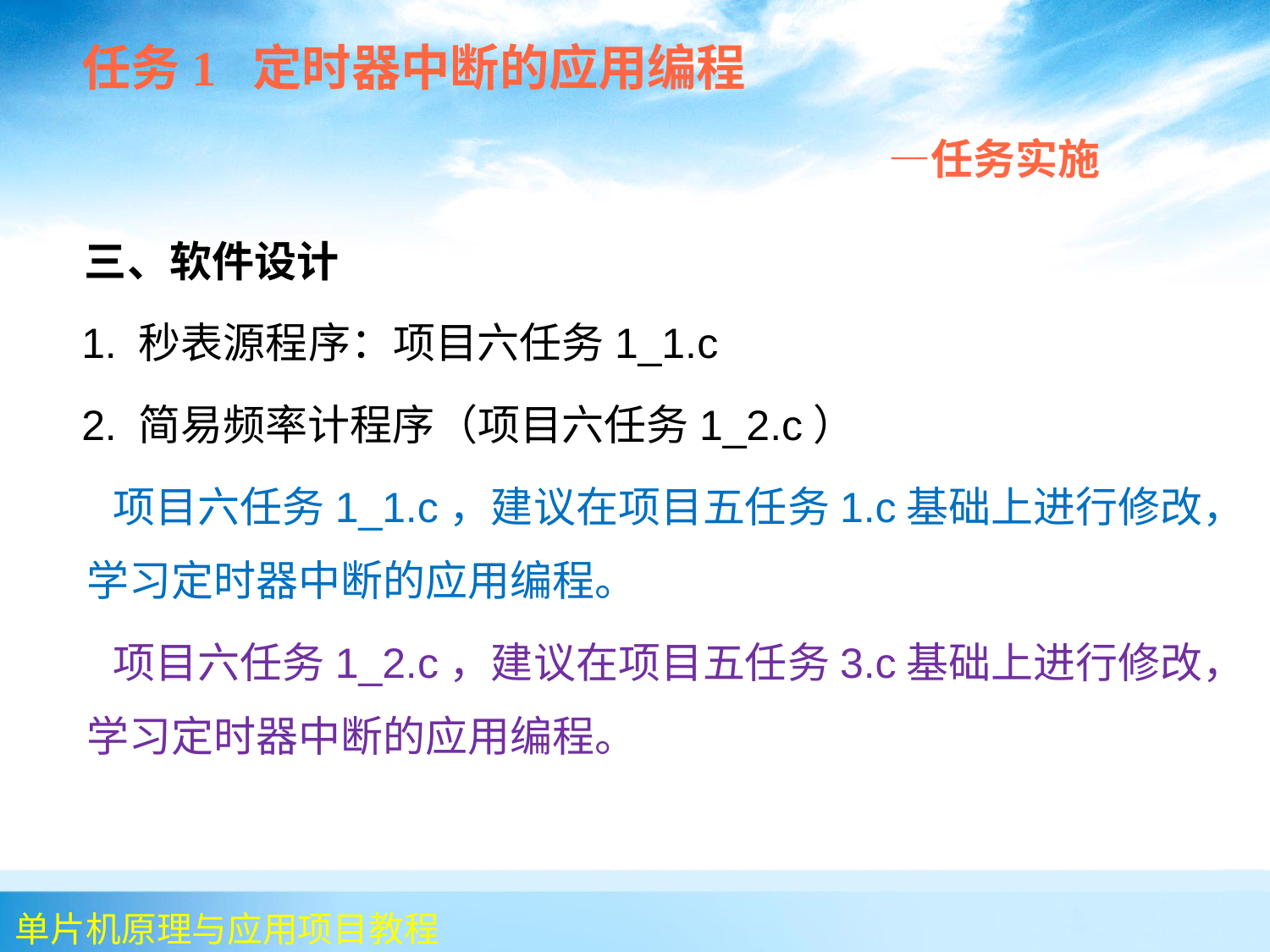

任务1  定时器中断的应用编程
                                                                            —任务实施
   三、软件设计
   1. 秒表源程序：项目六任务1_1.c
   2. 简易频率计程序（项目六任务1_2.c）
      项目六任务1_1.c，建议在项目五任务1.c基础上进行修改，学习定时器中断的应用编程。
      项目六任务1_2.c，建议在项目五任务3.c基础上进行修改，学习定时器中断的应用编程。